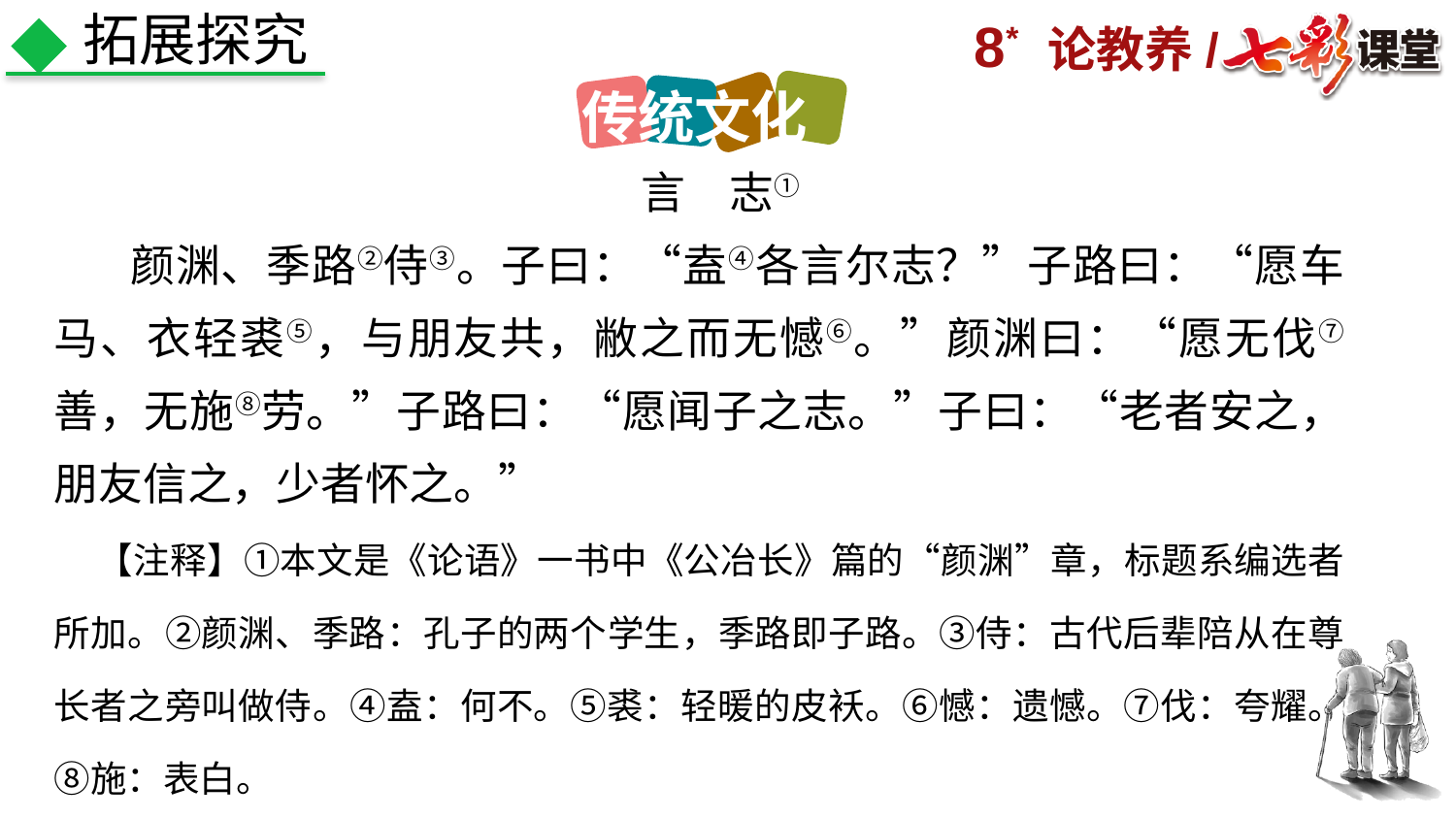

拓展探究

传统文化

言　志①
  颜渊、季路②侍③。子曰：“盍④各言尔志？”子路曰：“愿车马、衣轻裘⑤，与朋友共，敝之而无憾⑥。”颜渊曰：“愿无伐⑦善，无施⑧劳。”子路曰：“愿闻子之志。”子曰：“老者安之，朋友信之，少者怀之。”
【注释】①本文是《论语》一书中《公冶长》篇的“颜渊”章，标题系编选者所加。②颜渊、季路：孔子的两个学生，季路即子路。③侍：古代后辈陪从在尊长者之旁叫做侍。④盍：何不。⑤裘：轻暖的皮袄。⑥憾：遗憾。⑦伐：夸耀。⑧施：表白。